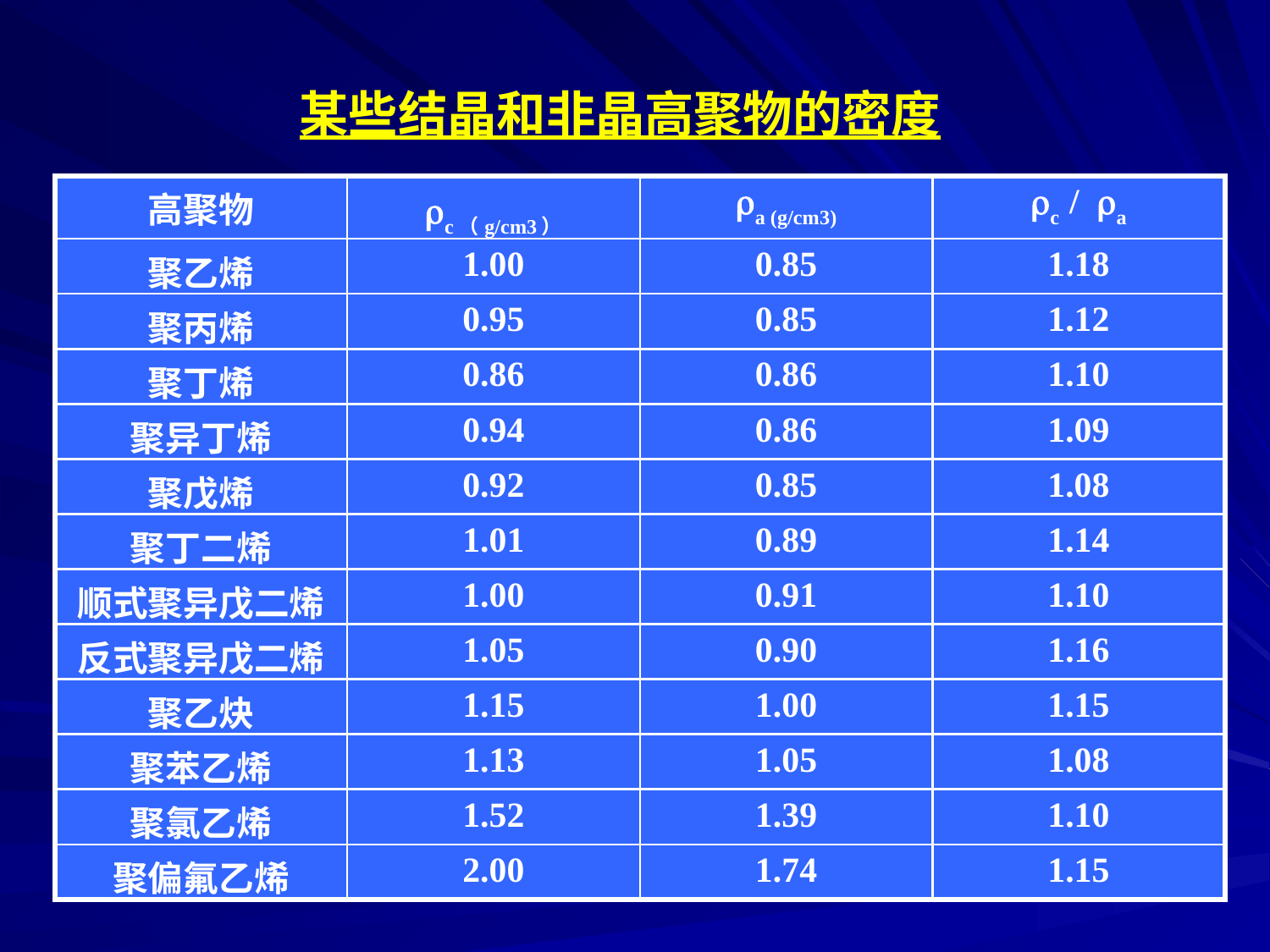

某些结晶和非晶高聚物的密度
| 高聚物 | ρc（g/cm3） | ρa (g/cm3) | ρc / ρa |
| --- | --- | --- | --- |
| 聚乙烯 | 1.00 | 0.85 | 1.18 |
| 聚丙烯 | 0.95 | 0.85 | 1.12 |
| 聚丁烯 | 0.86 | 0.86 | 1.10 |
| 聚异丁烯 | 0.94 | 0.86 | 1.09 |
| 聚戊烯 | 0.92 | 0.85 | 1.08 |
| 聚丁二烯 | 1.01 | 0.89 | 1.14 |
| 顺式聚异戊二烯 | 1.00 | 0.91 | 1.10 |
| 反式聚异戊二烯 | 1.05 | 0.90 | 1.16 |
| 聚乙炔 | 1.15 | 1.00 | 1.15 |
| 聚苯乙烯 | 1.13 | 1.05 | 1.08 |
| 聚氯乙烯 | 1.52 | 1.39 | 1.10 |
| 聚偏氟乙烯 | 2.00 | 1.74 | 1.15 |